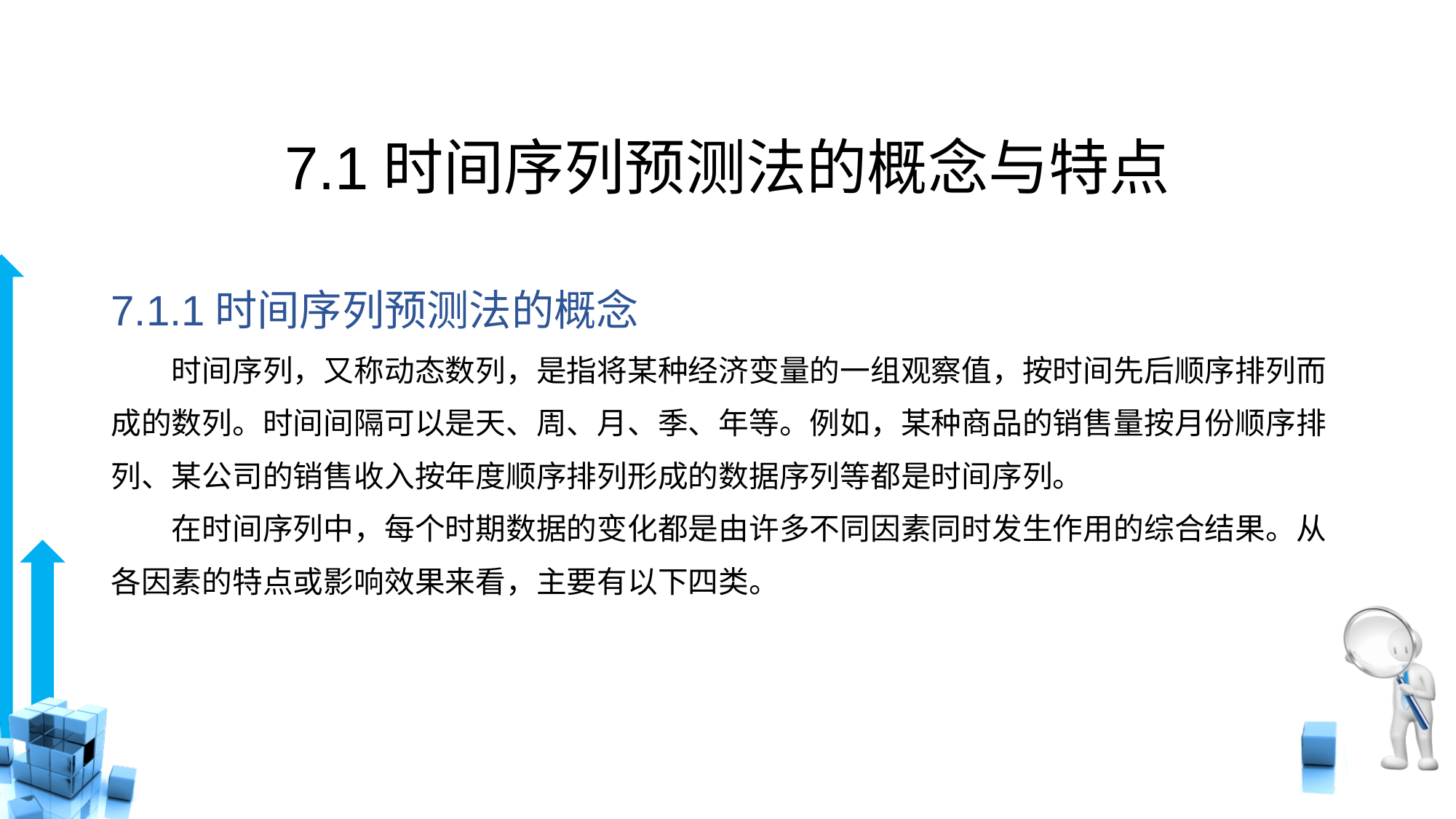

# 7.1时间序列预测法的概念与特点
7.1.1时间序列预测法的概念
　　时间序列，又称动态数列，是指将某种经济变量的一组观察值，按时间先后顺序排列而成的数列。时间间隔可以是天、周、月、季、年等。例如，某种商品的销售量按月份顺序排列、某公司的销售收入按年度顺序排列形成的数据序列等都是时间序列。
　　在时间序列中，每个时期数据的变化都是由许多不同因素同时发生作用的综合结果。从各因素的特点或影响效果来看，主要有以下四类。